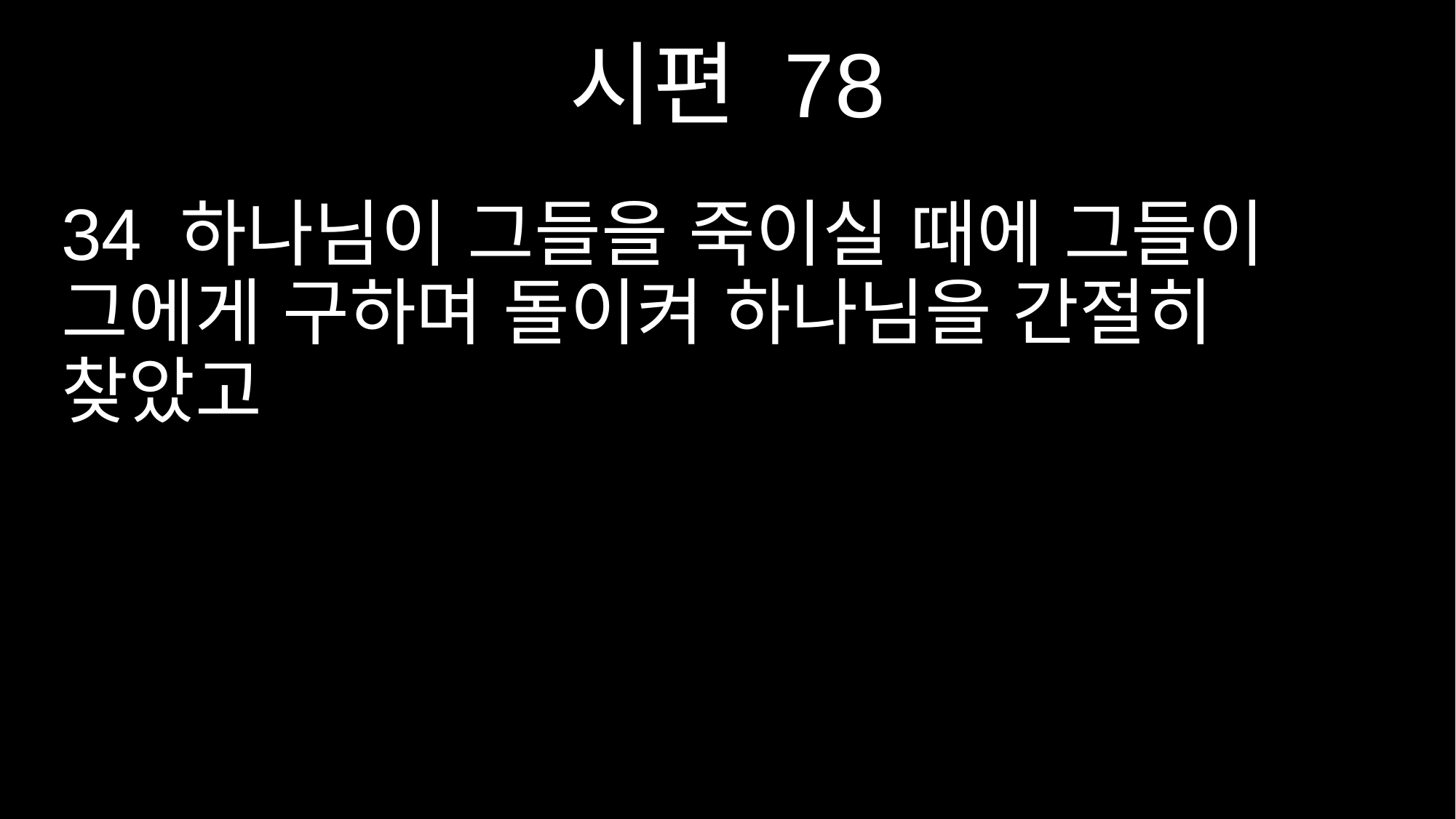

시편 78
34 하나님이 그들을 죽이실 때에 그들이 그에게 구하며 돌이켜 하나님을 간절히 찾았고